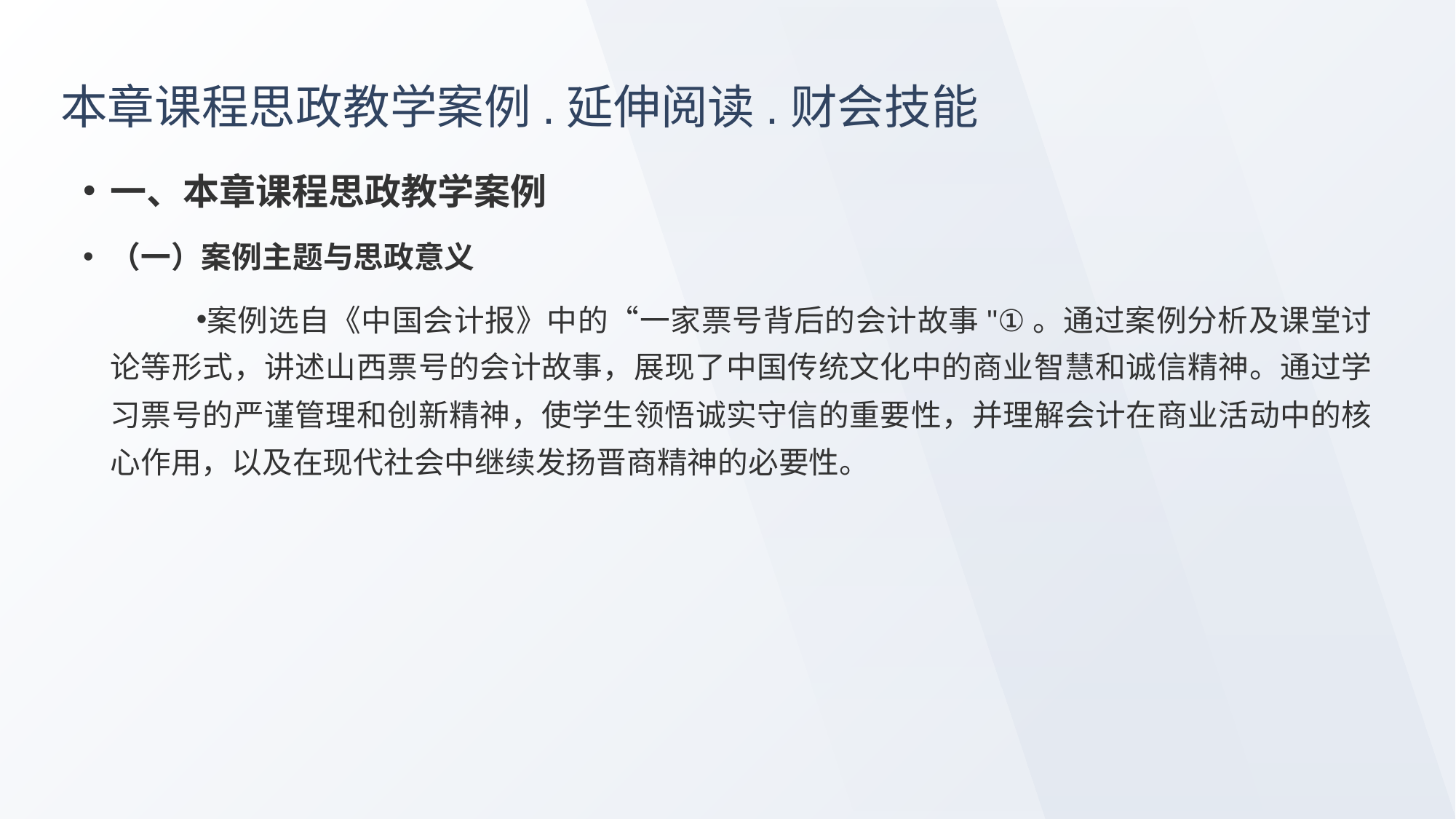

# 本章课程思政教学案例.延伸阅读.财会技能
一、本章课程思政教学案例
（一）案例主题与思政意义
案例选自《中国会计报》中的“一家票号背后的会计故事"①。通过案例分析及课堂讨论等形式，讲述山西票号的会计故事，展现了中国传统文化中的商业智慧和诚信精神。通过学习票号的严谨管理和创新精神，使学生领悟诚实守信的重要性，并理解会计在商业活动中的核心作用，以及在现代社会中继续发扬晋商精神的必要性。